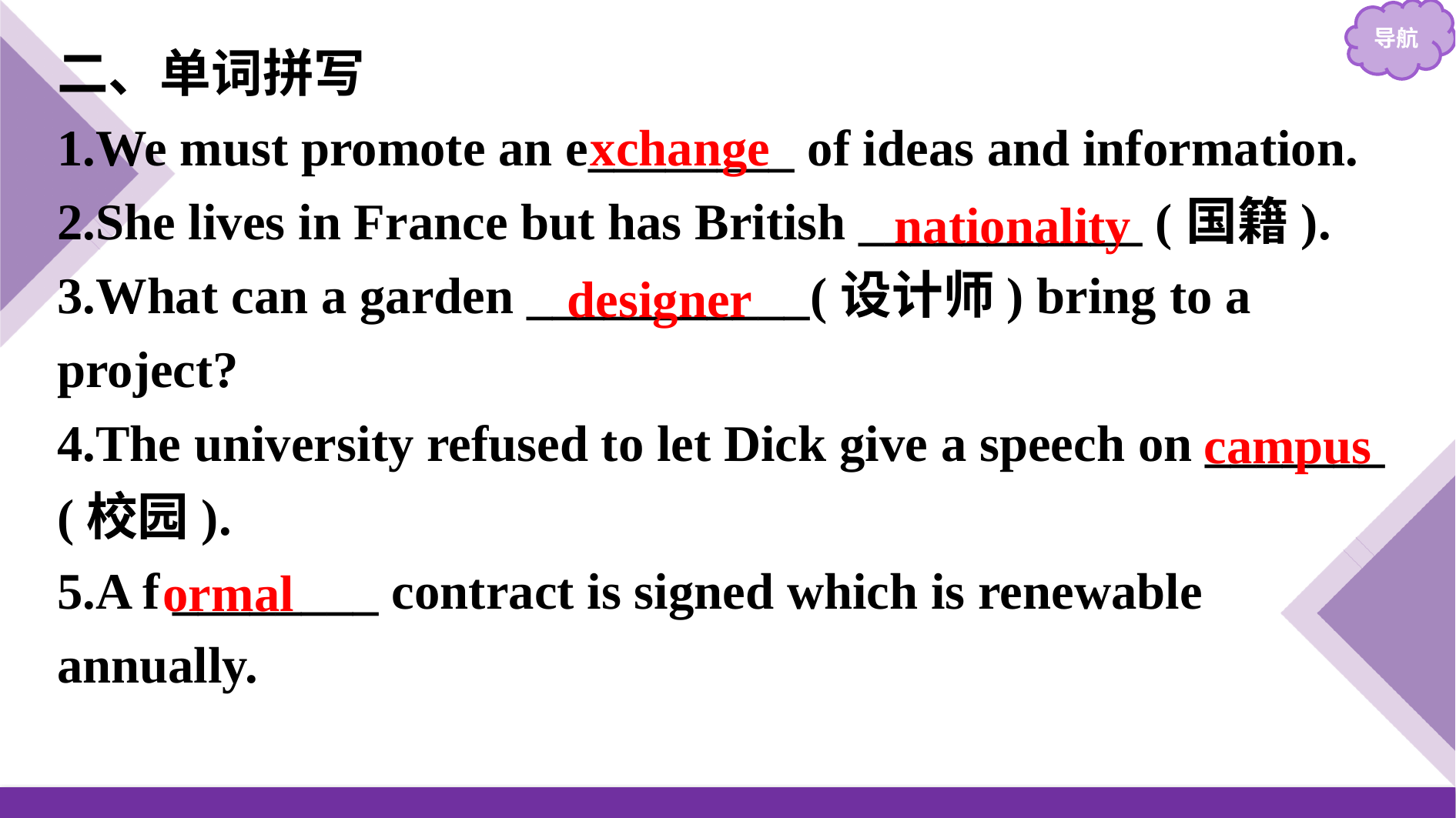

二、单词拼写
1.We must promote an e________ of ideas and information.
2.She lives in France but has British ___________ (国籍).
3.What can a garden ___________(设计师) bring to a project?
4.The university refused to let Dick give a speech on _______ (校园).
5.A f ________ contract is signed which is renewable annually.
xchange
nationality
designer
campus
ormal